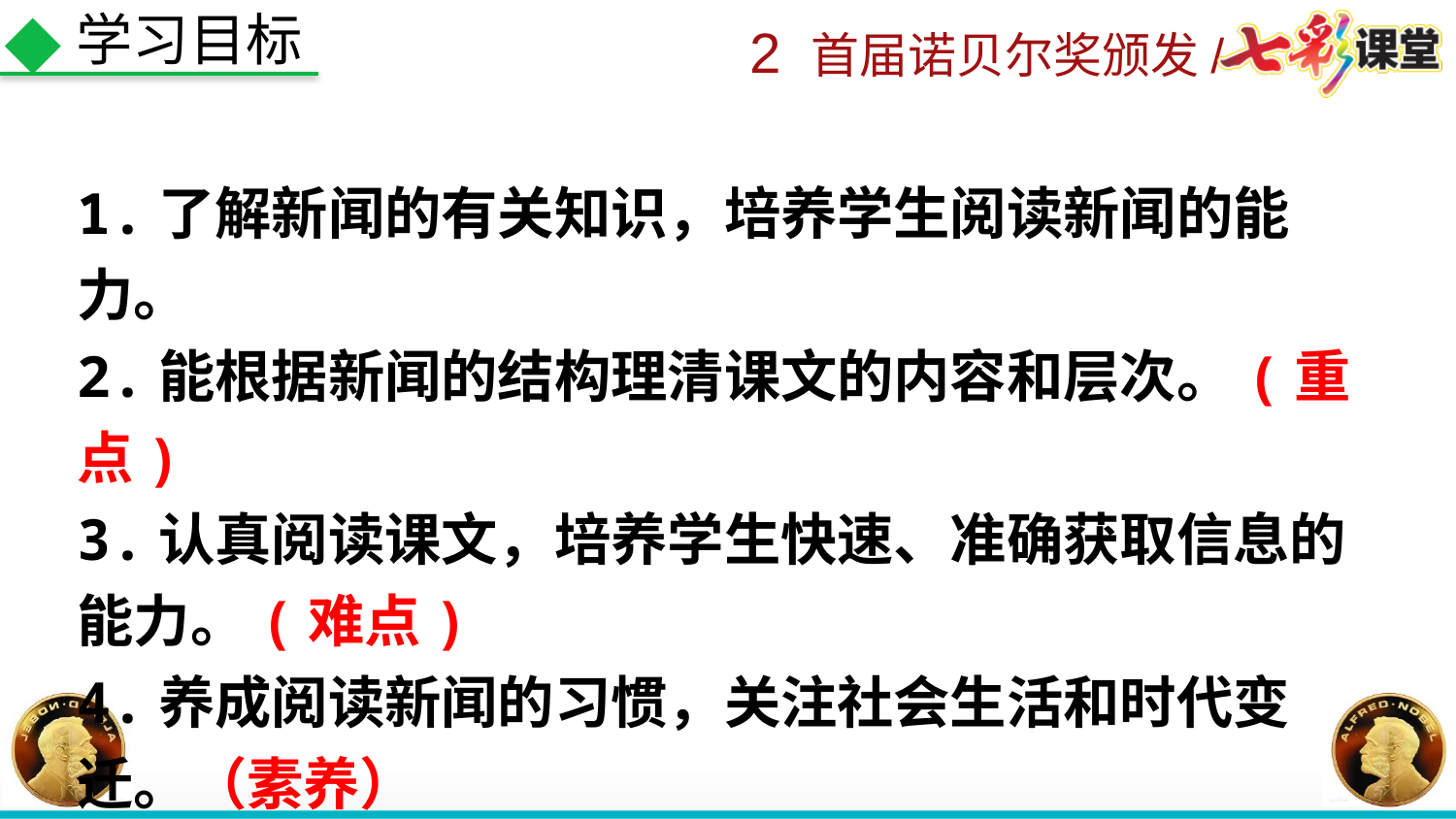

学习目标

1.了解新闻的有关知识，培养学生阅读新闻的能力。
2.能根据新闻的结构理清课文的内容和层次。(重点)
3.认真阅读课文，培养学生快速、准确获取信息的能力。(难点)
4.养成阅读新闻的习惯，关注社会生活和时代变迁。（素养）